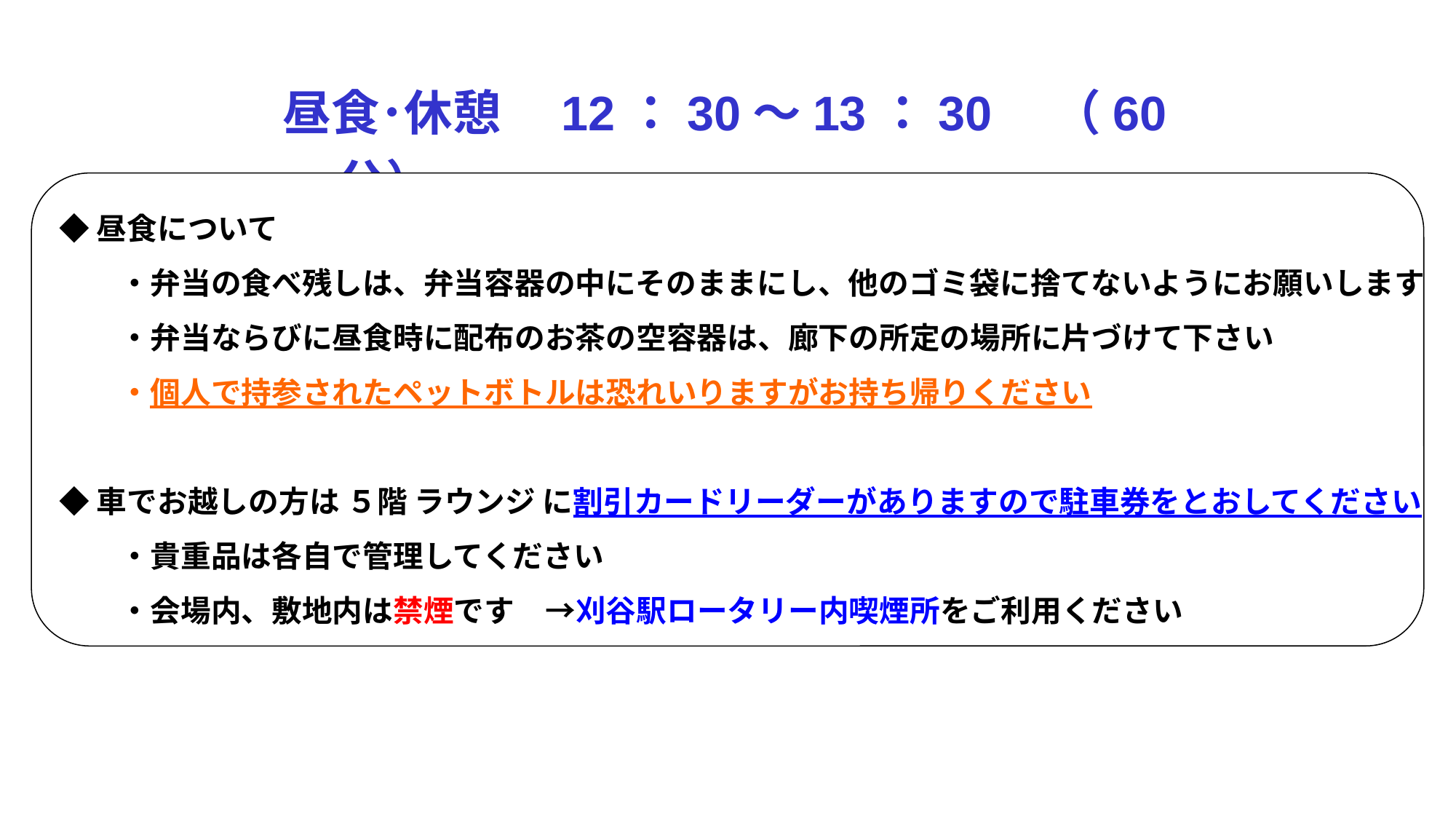

昼食･休憩　12：30～13：30　（60分）
◆昼食について
　　・弁当の食べ残しは、弁当容器の中にそのままにし、他のゴミ袋に捨てないようにお願いします
　　・弁当ならびに昼食時に配布のお茶の空容器は、廊下の所定の場所に片づけて下さい
　　・個人で持参されたペットボトルは恐れいりますがお持ち帰りください

◆車でお越しの方は ５階 ラウンジ に割引カードリーダーがありますので駐車券をとおしてください
　　・貴重品は各自で管理してください
　　・会場内、敷地内は禁煙です　→刈谷駅ロータリー内喫煙所をご利用ください